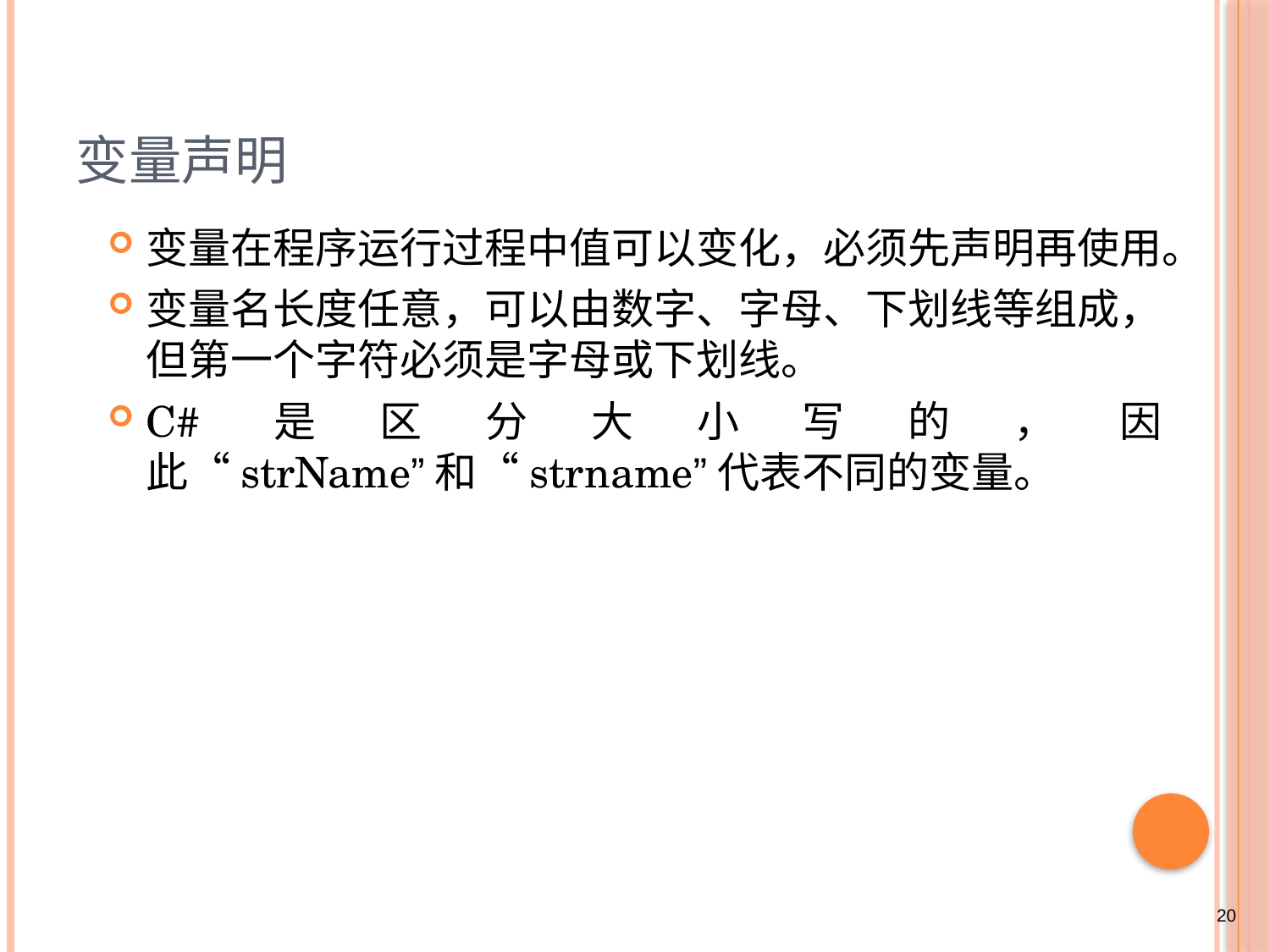

# 变量声明
变量在程序运行过程中值可以变化，必须先声明再使用。
变量名长度任意，可以由数字、字母、下划线等组成，但第一个字符必须是字母或下划线。
C#是区分大小写的，因此“strName”和“strname”代表不同的变量。
20